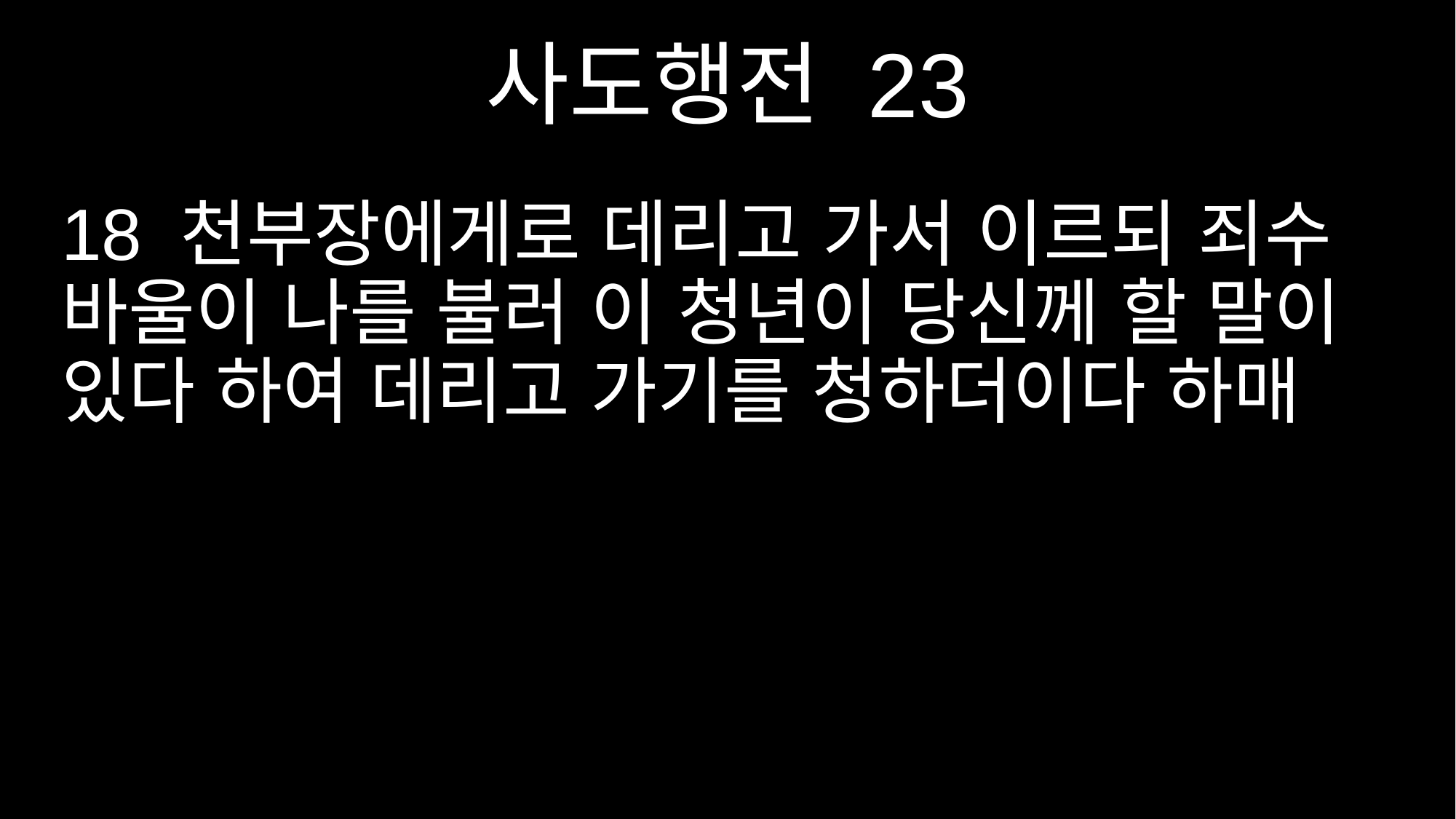

사도행전 23
18 천부장에게로 데리고 가서 이르되 죄수 바울이 나를 불러 이 청년이 당신께 할 말이 있다 하여 데리고 가기를 청하더이다 하매